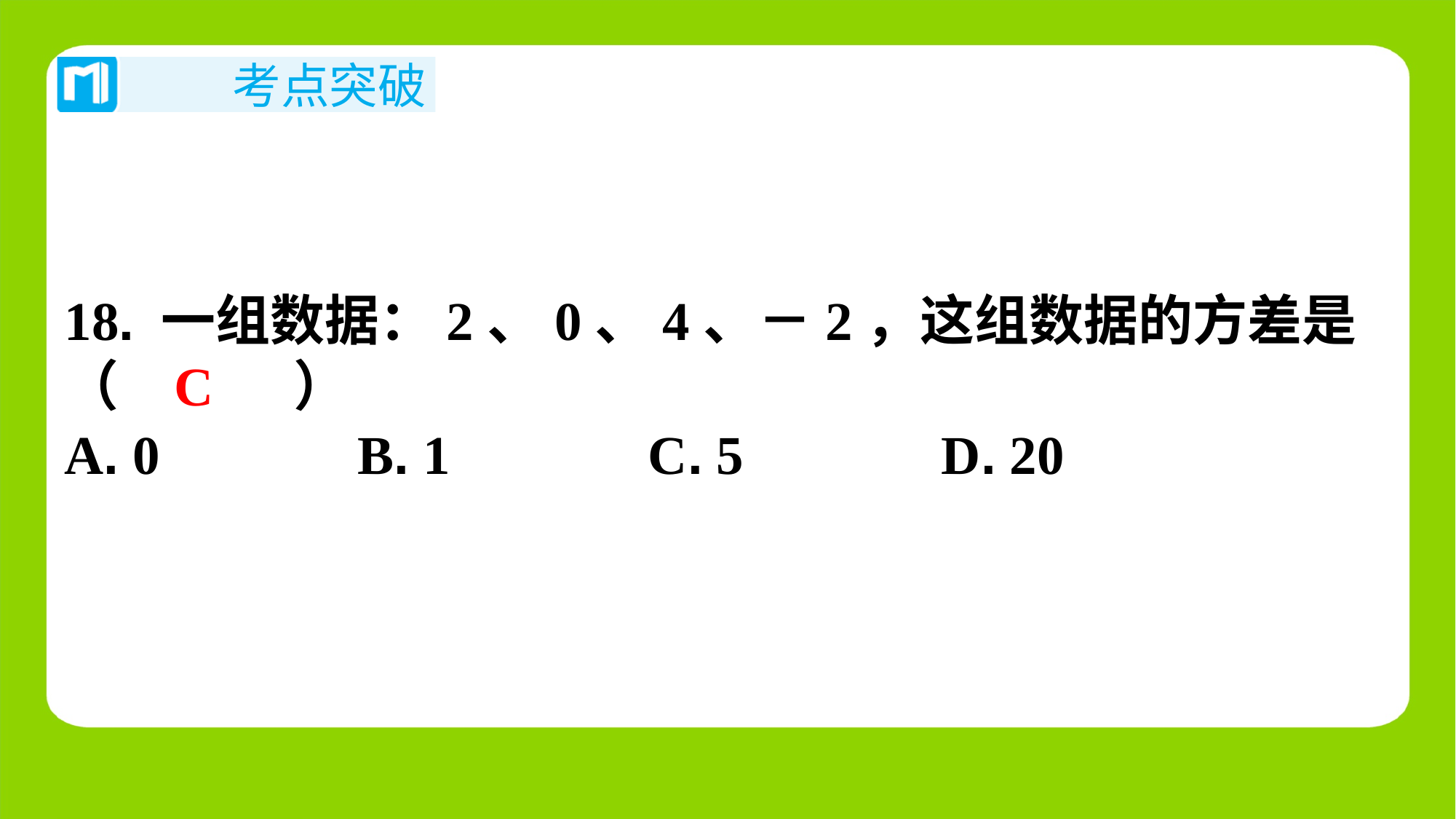

18. 一组数据：2、0、4、－2，这组数据的方差是
（　C　）
C
| A. 0 | B. 1 | C. 5 | D. 20 |
| --- | --- | --- | --- |